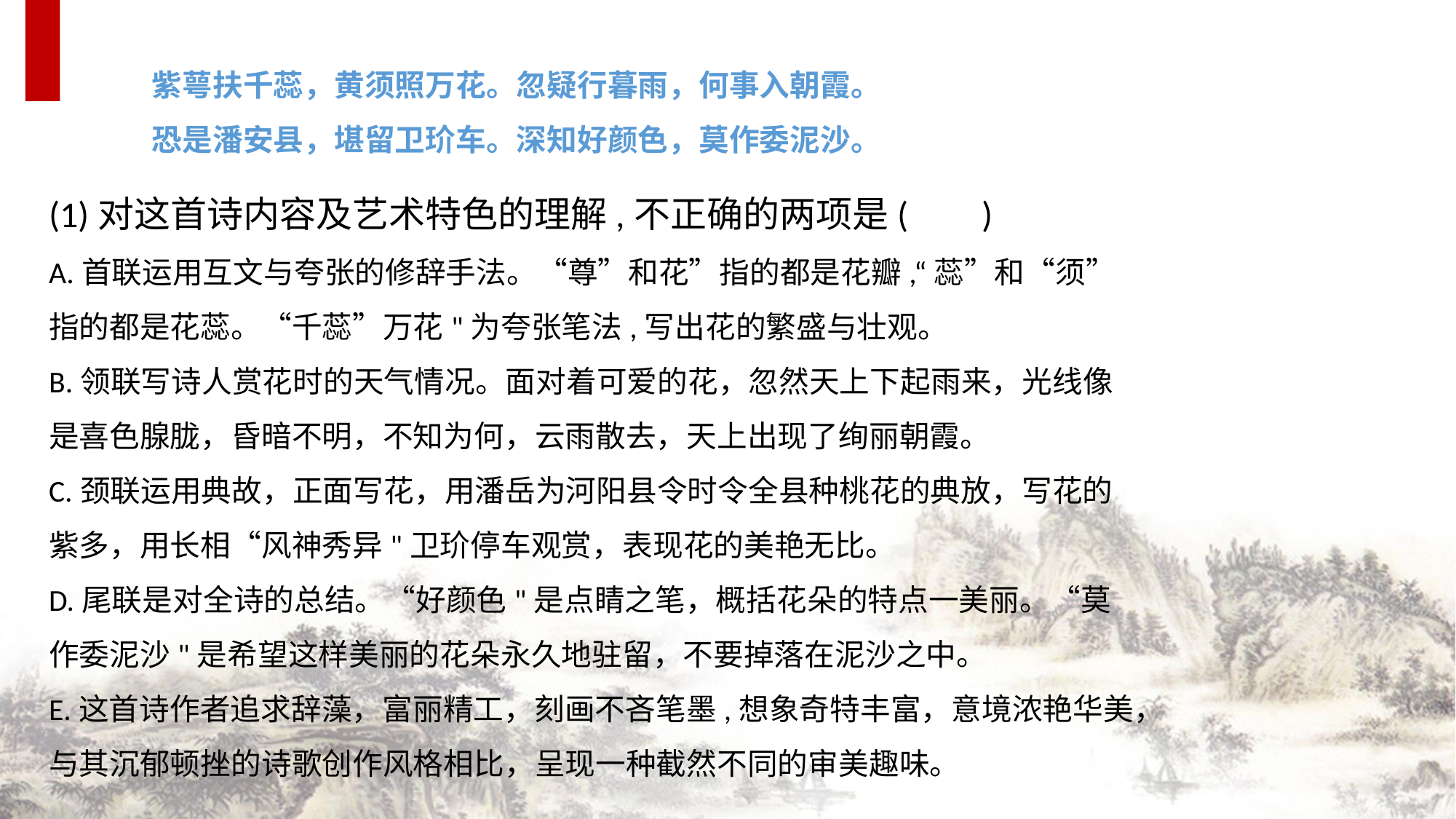

紫萼扶千蕊，黄须照万花。忽疑行暮雨，何事入朝霞。
恐是潘安县，堪留卫玠车。深知好颜色，莫作委泥沙。
(1)对这首诗内容及艺术特色的理解,不正确的两项是(         )
A.首联运用互文与夸张的修辞手法。“尊”和花”指的都是花瓣,“蕊”和“须”指的都是花蕊。“千蕊”万花"为夸张笔法,写出花的繁盛与壮观。
B.领联写诗人赏花时的天气情况。面对着可爱的花，忽然天上下起雨来，光线像是喜色腺胧，昏暗不明，不知为何，云雨散去，天上出现了绚丽朝霞。
C.颈联运用典故，正面写花，用潘岳为河阳县令时令全县种桃花的典放，写花的紫多，用长相“风神秀异"卫玠停车观赏，表现花的美艳无比。
D.尾联是对全诗的总结。“好颜色"是点睛之笔，概括花朵的特点一美丽。“莫作委泥沙"是希望这样美丽的花朵永久地驻留，不要掉落在泥沙之中。
E.这首诗作者追求辞藻，富丽精工，刻画不吝笔墨,想象奇特丰富，意境浓艳华美，与其沉郁顿挫的诗歌创作风格相比，呈现一种截然不同的审美趣味。